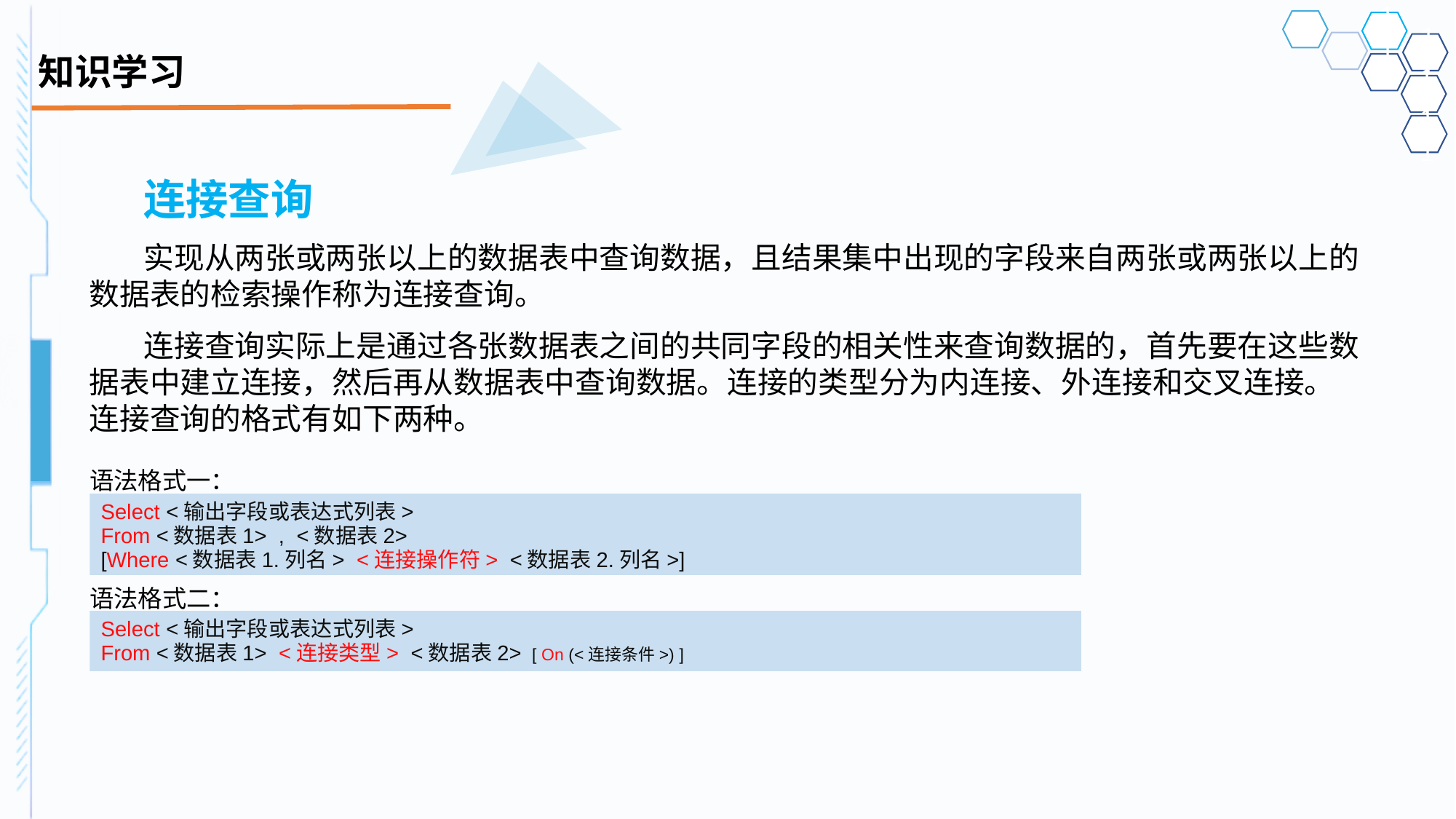

# 知识学习

连接查询
实现从两张或两张以上的数据表中查询数据，且结果集中出现的字段来自两张或两张以上的数据表的检索操作称为连接查询。
连接查询实际上是通过各张数据表之间的共同字段的相关性来查询数据的，首先要在这些数据表中建立连接，然后再从数据表中查询数据。连接的类型分为内连接、外连接和交叉连接。连接查询的格式有如下两种。

语法格式一：
Select <输出字段或表达式列表>
From <数据表1>  ,  <数据表2>
[Where <数据表1.列名>  <连接操作符>  <数据表2.列名>]
语法格式二：
Select <输出字段或表达式列表>
From <数据表1>  <连接类型>  <数据表2>  [ On (<连接条件>) ]